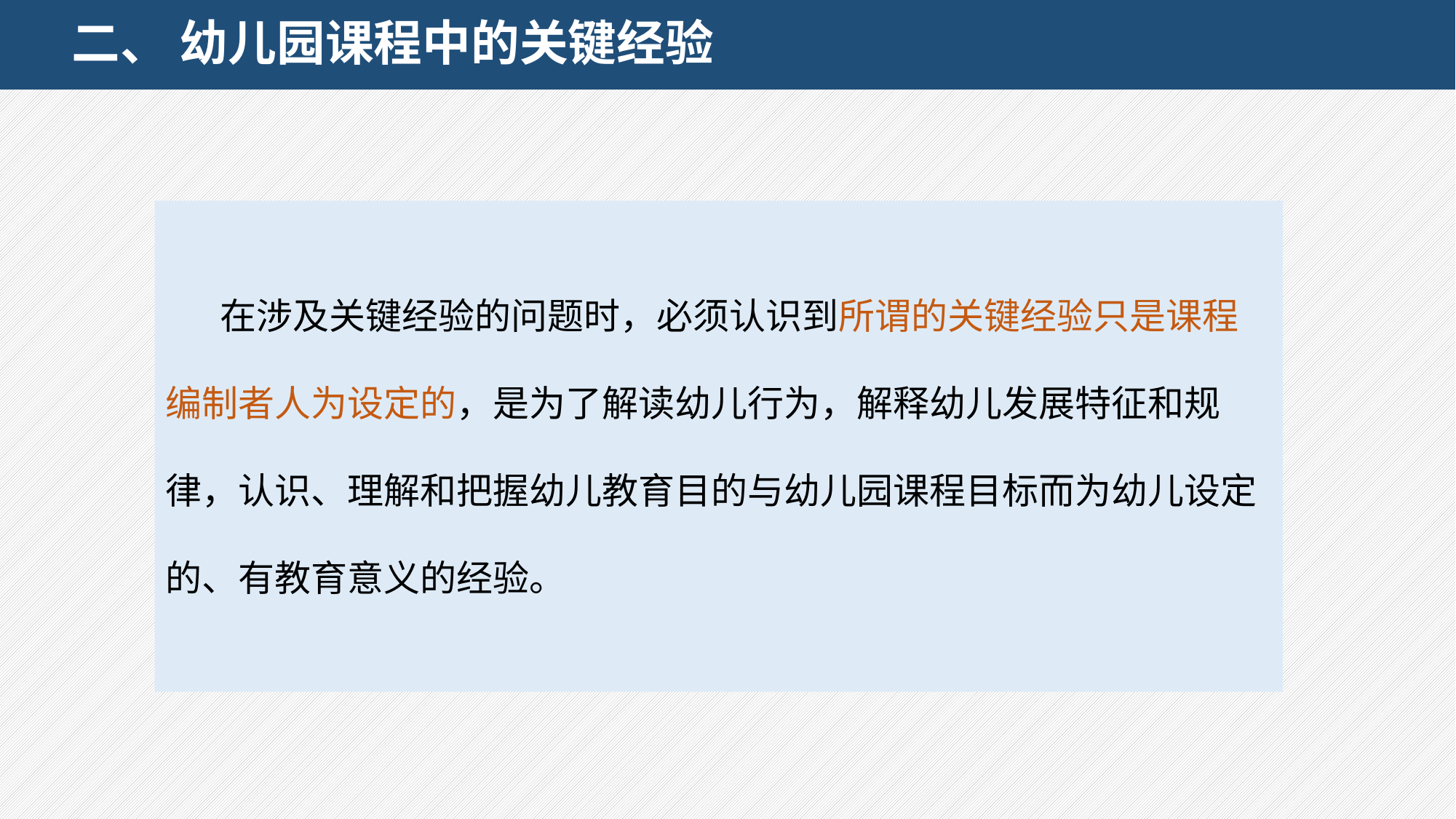

# 二、 幼儿园课程中的关键经验

在涉及关键经验的问题时，必须认识到所谓的关键经验只是课程编制者人为设定的，是为了解读幼儿行为，解释幼儿发展特征和规律，认识、理解和把握幼儿教育目的与幼儿园课程目标而为幼儿设定的、有教育意义的经验。